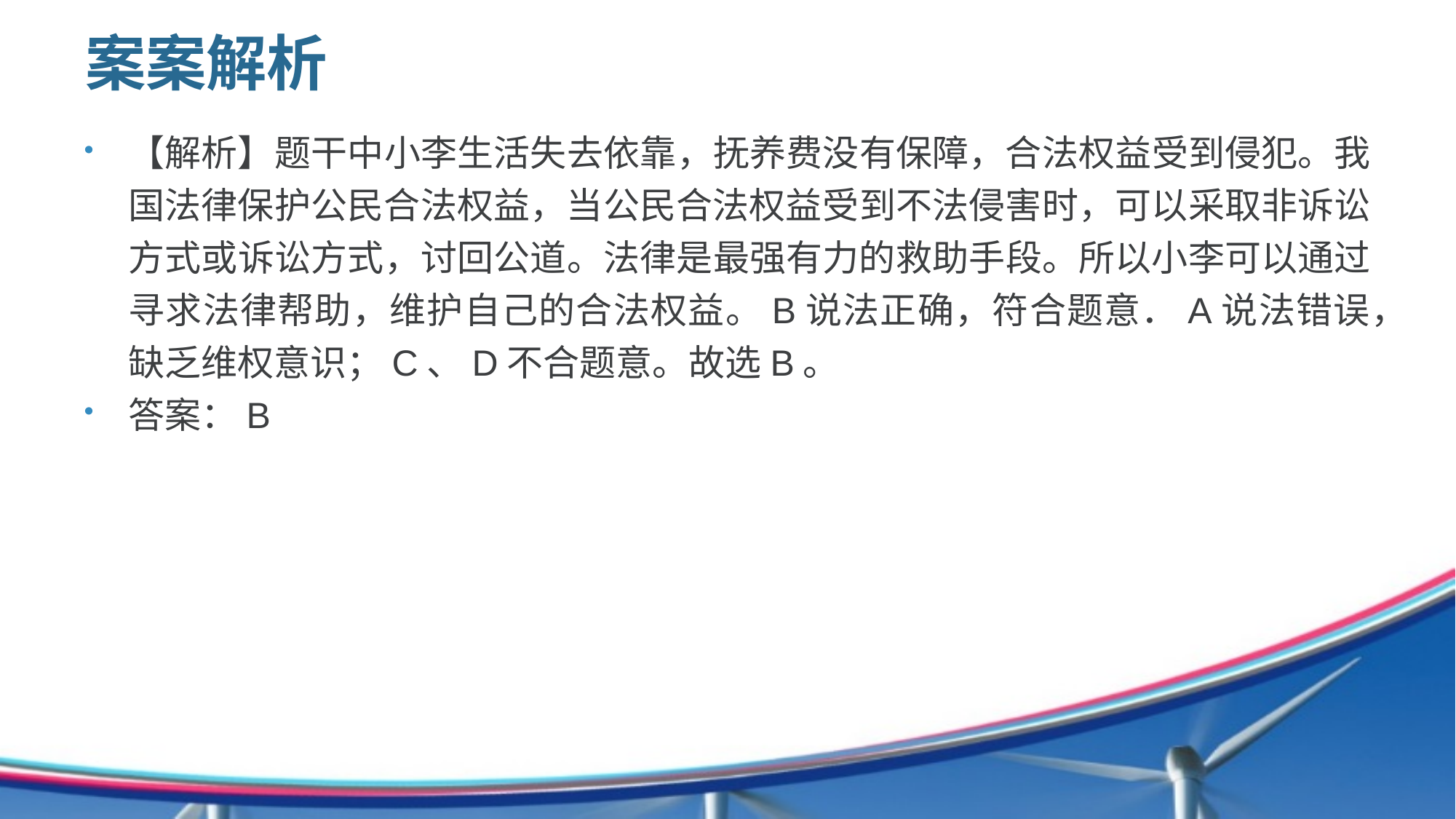

# 案案解析
【解析】题干中小李生活失去依靠，抚养费没有保障，合法权益受到侵犯。我国法律保护公民合法权益，当公民合法权益受到不法侵害时，可以采取非诉讼方式或诉讼方式，讨回公道。法律是最强有力的救助手段。所以小李可以通过寻求法律帮助，维护自己的合法权益。B说法正确，符合题意．A说法错误，缺乏维权意识；C、D不合题意。故选B。
答案：B